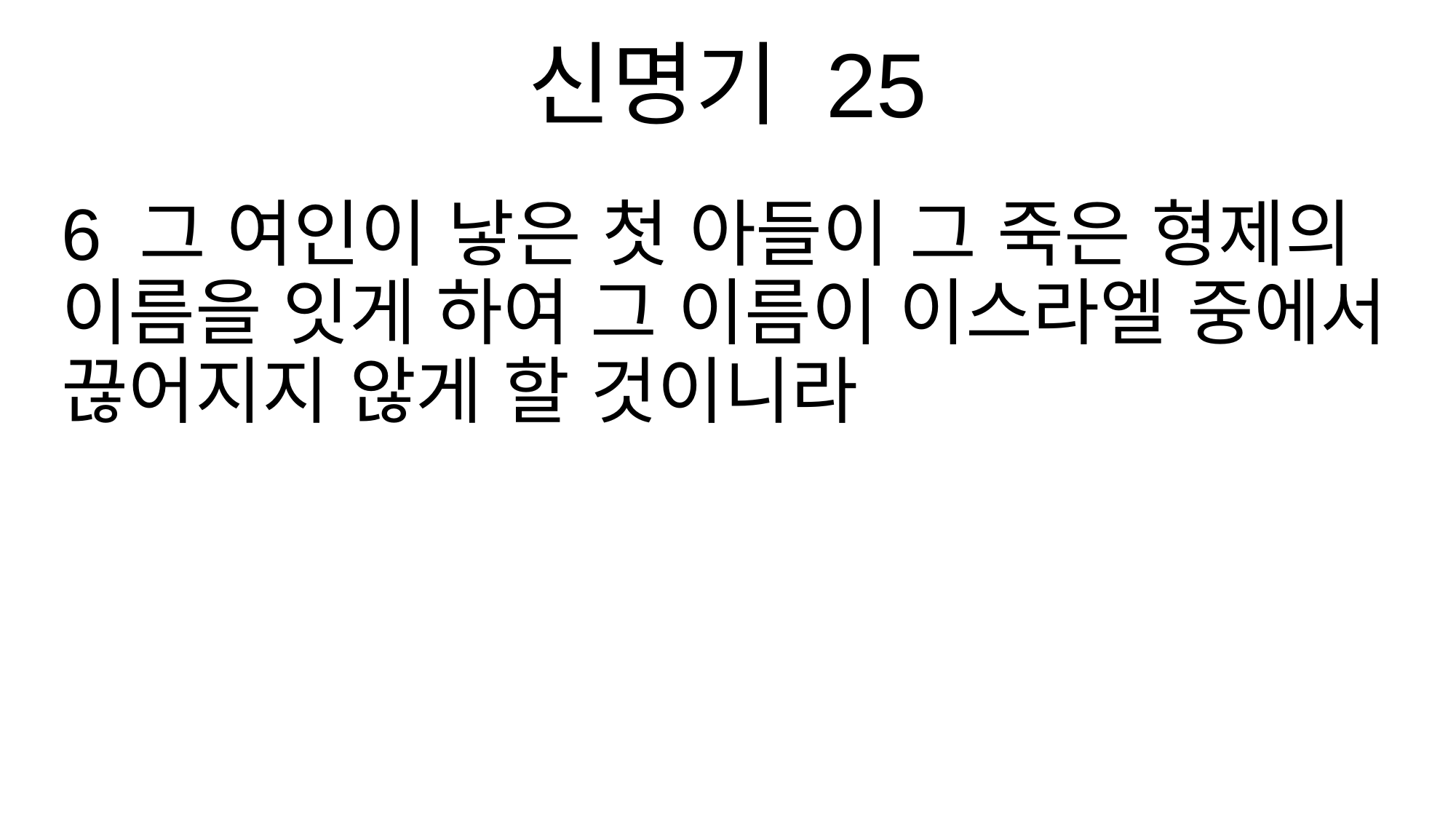

신명기 25
6 그 여인이 낳은 첫 아들이 그 죽은 형제의 이름을 잇게 하여 그 이름이 이스라엘 중에서 끊어지지 않게 할 것이니라